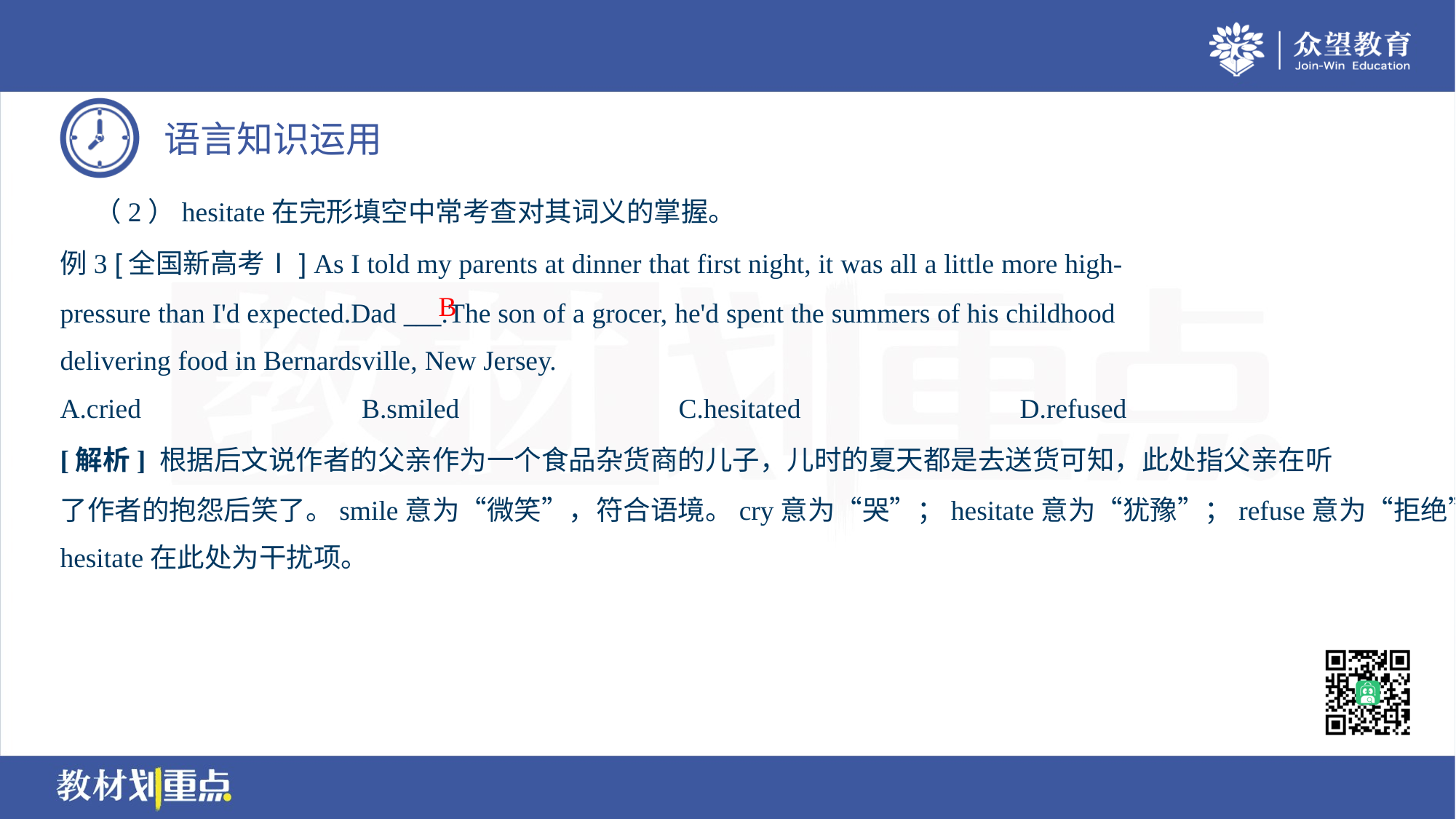

（2）hesitate在完形填空中常考查对其词义的掌握。
例3 [全国新高考Ⅰ] As I told my parents at dinner that first night, it was all a little more high-
pressure than I'd expected.Dad ___.The son of a grocer, he'd spent the summers of his childhood
delivering food in Bernardsville, New Jersey.
B
A.cried	B.smiled	C.hesitated	D.refused
[解析] 根据后文说作者的父亲作为一个食品杂货商的儿子，儿时的夏天都是去送货可知，此处指父亲在听
了作者的抱怨后笑了。smile意为“微笑”，符合语境。cry意为“哭”；hesitate意为“犹豫”；refuse意为“拒绝”。
hesitate在此处为干扰项。